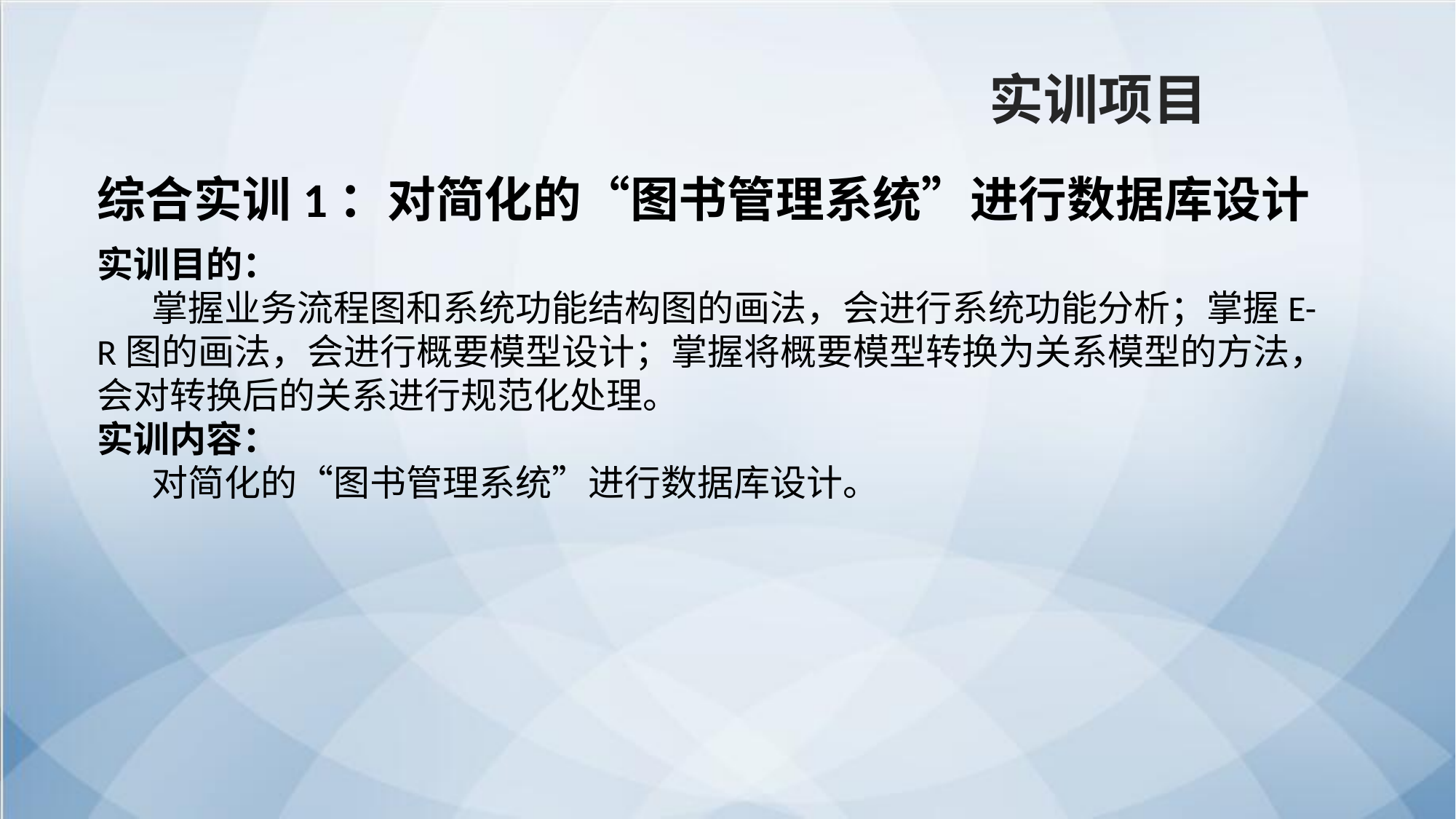

实训项目
综合实训1：对简化的“图书管理系统”进行数据库设计
实训目的：
掌握业务流程图和系统功能结构图的画法，会进行系统功能分析；掌握E-R图的画法，会进行概要模型设计；掌握将概要模型转换为关系模型的方法，会对转换后的关系进行规范化处理。
实训内容：
对简化的“图书管理系统”进行数据库设计。